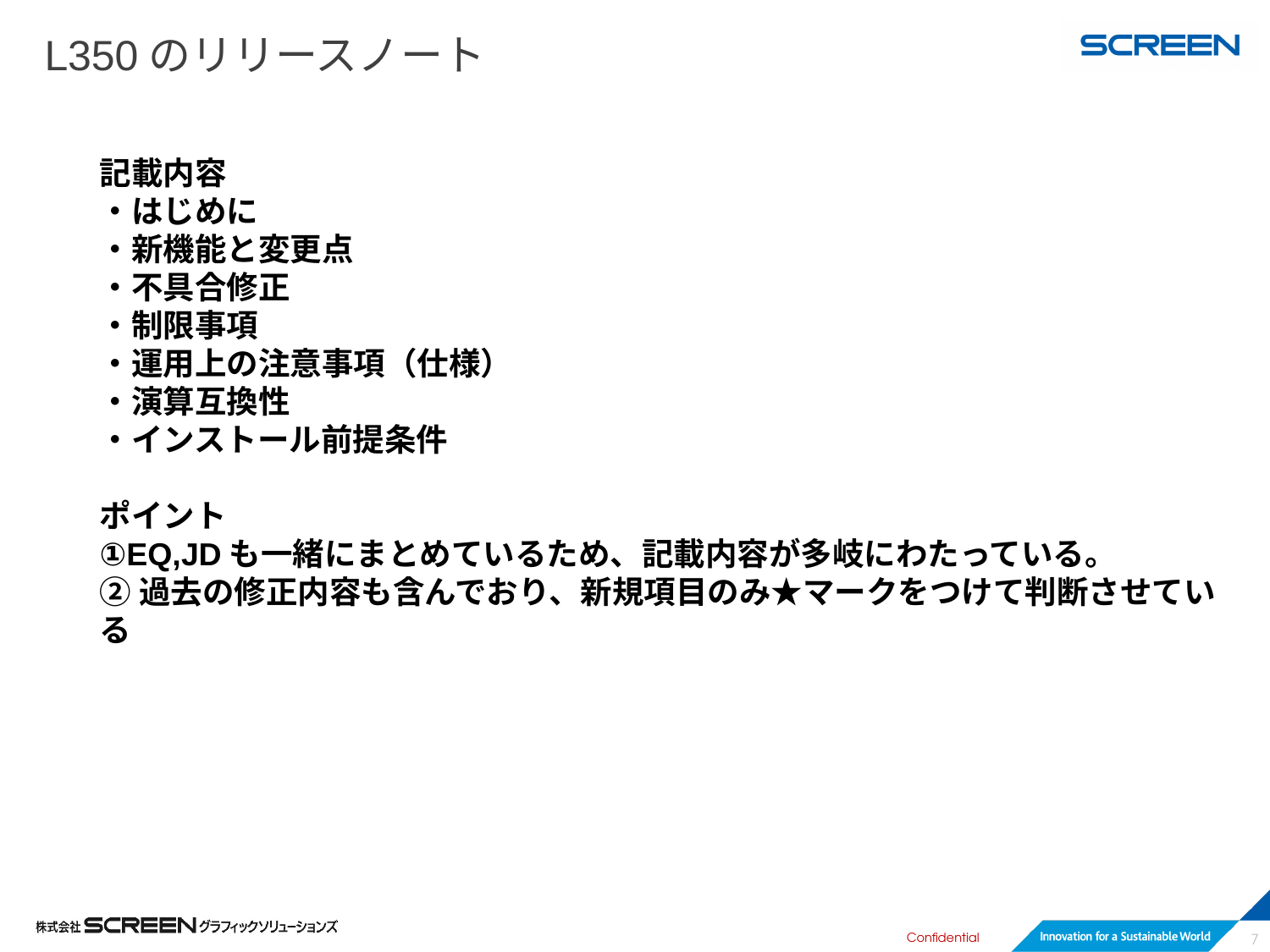

# L350のリリースノート
記載内容
・はじめに
・新機能と変更点
・不具合修正
・制限事項
・運用上の注意事項（仕様）
・演算互換性
・インストール前提条件

ポイント
①EQ,JDも一緒にまとめているため、記載内容が多岐にわたっている。
②過去の修正内容も含んでおり、新規項目のみ★マークをつけて判断させている
7